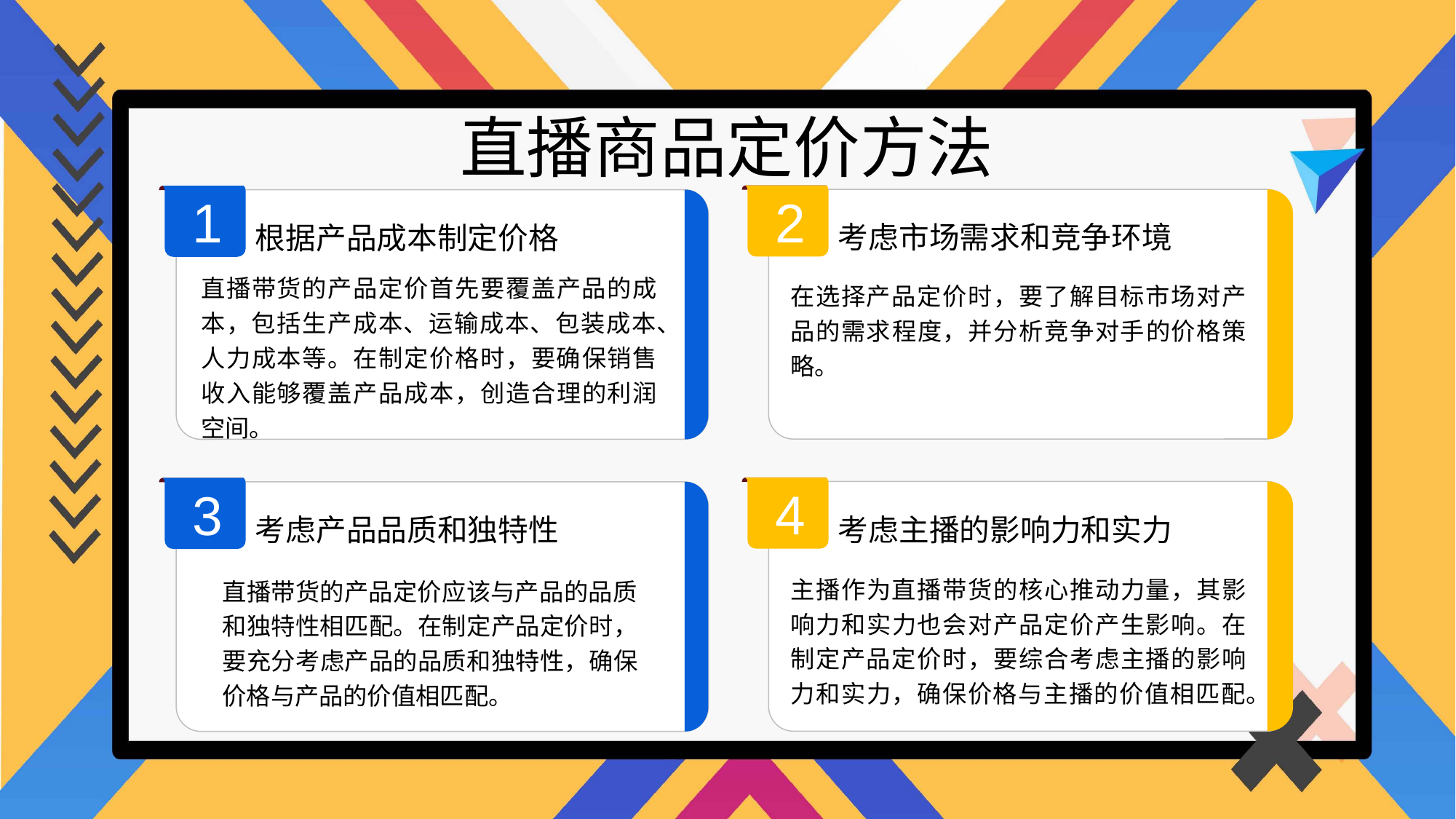

直播商品定价方法
2
1

考虑市场需求和竞争环境
根据产品成本制定价格
直播带货的产品定价首先要覆盖产品的成本，包括生产成本、运输成本、包装成本、人力成本等。在制定价格时，要确保销售收入能够覆盖产品成本，创造合理的利润空间。
在选择产品定价时，要了解目标市场对产品的需求程度，并分析竞争对手的价格策略。
4
3

考虑主播的影响力和实力
考虑产品品质和独特性
主播作为直播带货的核心推动力量，其影响力和实力也会对产品定价产生影响。在制定产品定价时，要综合考虑主播的影响力和实力，确保价格与主播的价值相匹配。
直播带货的产品定价应该与产品的品质和独特性相匹配。在制定产品定价时，要充分考虑产品的品质和独特性，确保价格与产品的价值相匹配。